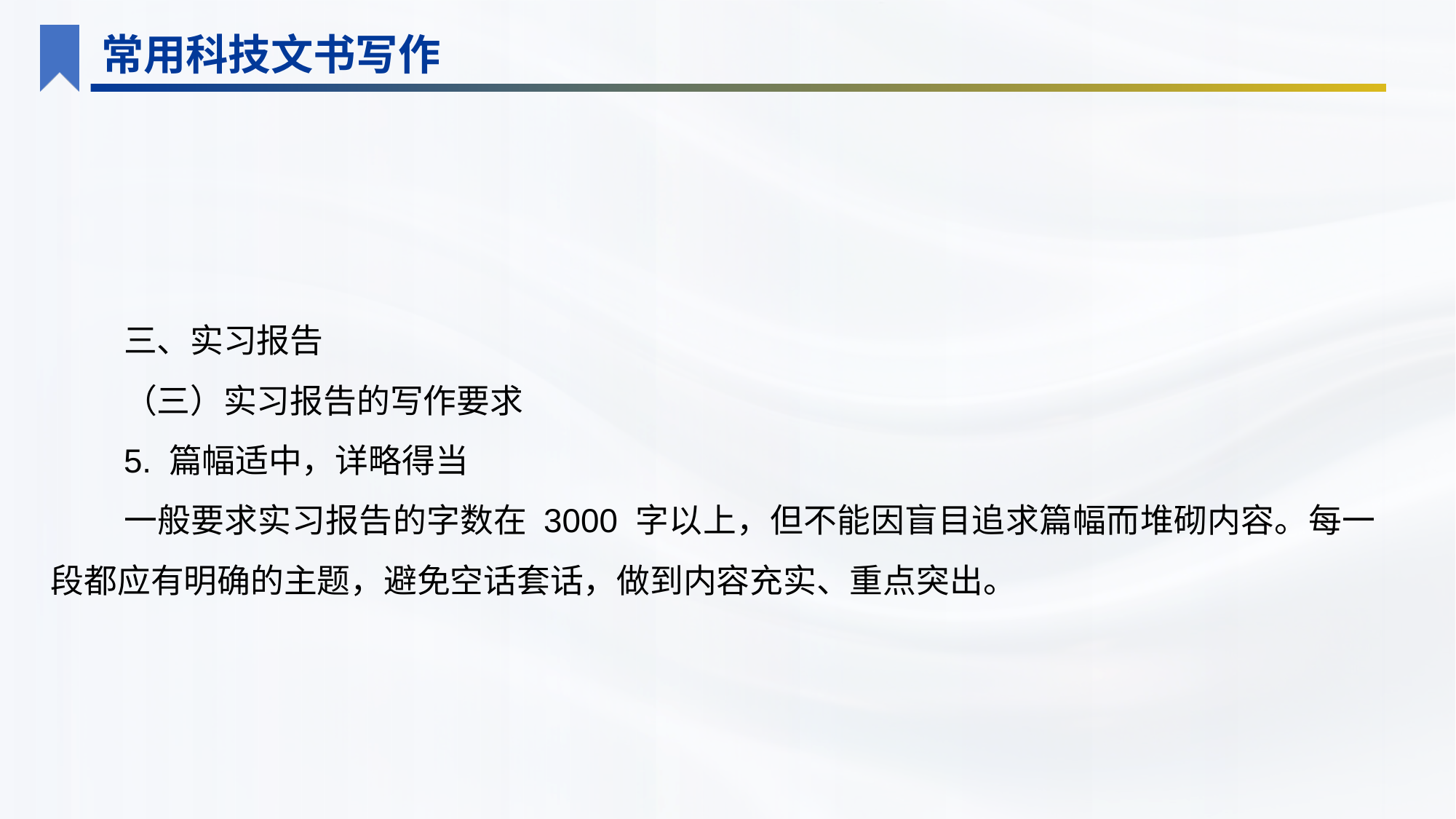

常用科技文书写作
三、实习报告
（三）实习报告的写作要求
5. 篇幅适中，详略得当
一般要求实习报告的字数在 3000 字以上，但不能因盲目追求篇幅而堆砌内容。每一段都应有明确的主题，避免空话套话，做到内容充实、重点突出。